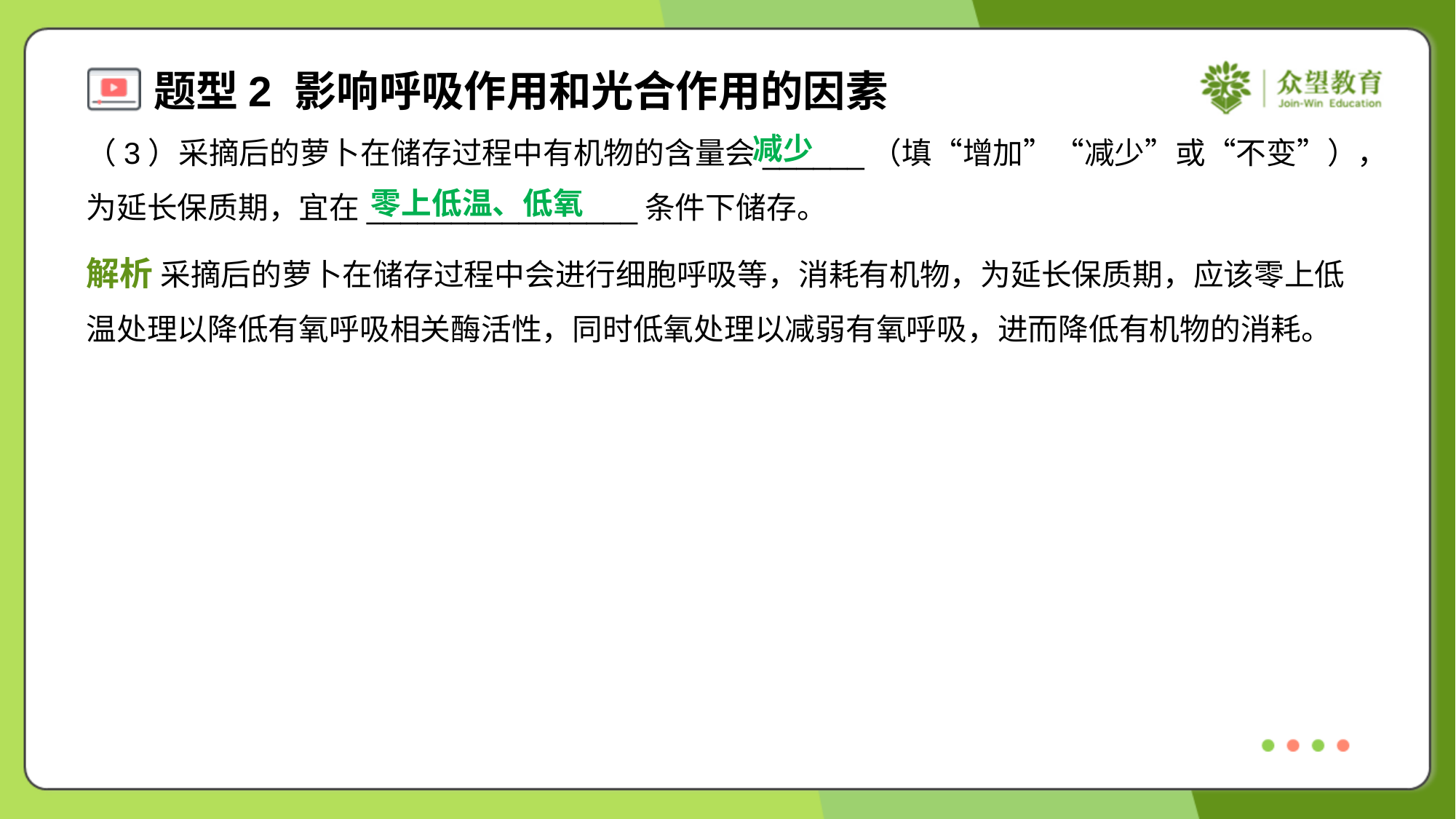

减少
（3）采摘后的萝卜在储存过程中有机物的含量会______（填“增加”“减少”或“不变”），
为延长保质期，宜在________________条件下储存。
零上低温、低氧
解析 采摘后的萝卜在储存过程中会进行细胞呼吸等，消耗有机物，为延长保质期，应该零上低
温处理以降低有氧呼吸相关酶活性，同时低氧处理以减弱有氧呼吸，进而降低有机物的消耗。